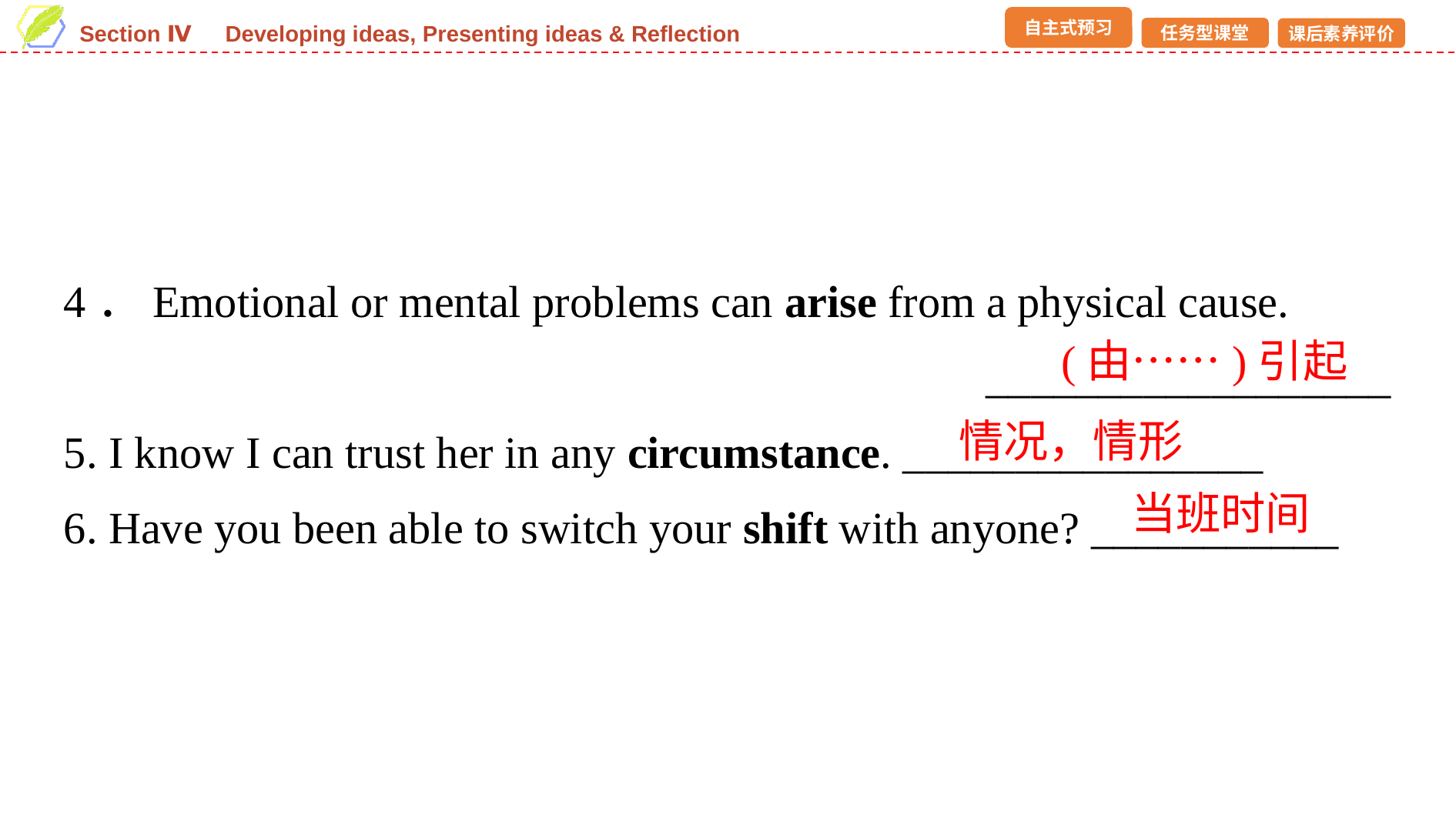

4．Emotional or mental problems can arise from a physical cause.
__________________
5. I know I can trust her in any circumstance. ________________
6. Have you been able to switch your shift with anyone? ___________
(由……)引起
情况，情形
当班时间